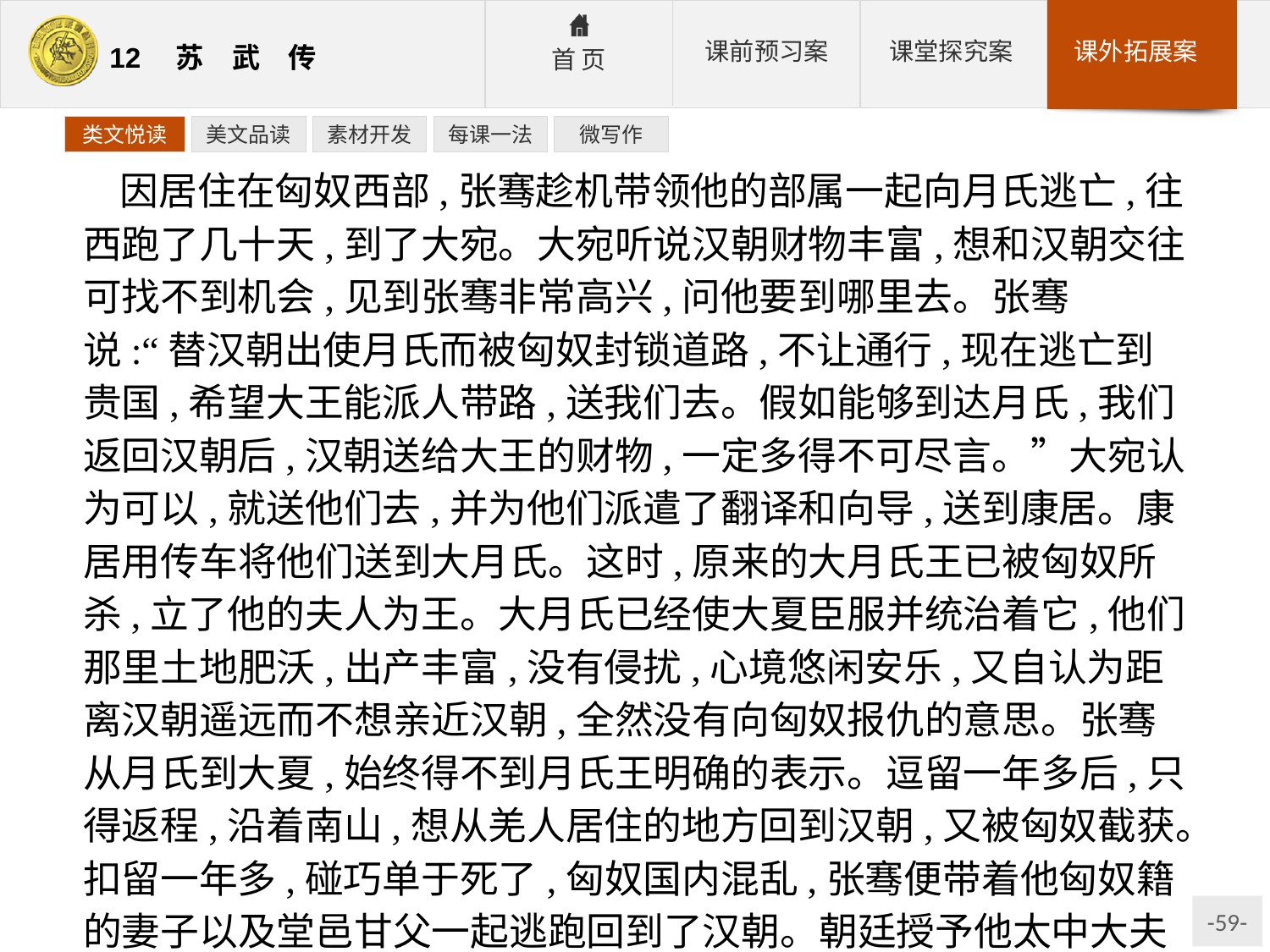

类文悦读
美文品读
素材开发
每课一法
微写作
因居住在匈奴西部,张骞趁机带领他的部属一起向月氏逃亡,往西跑了几十天,到了大宛。大宛听说汉朝财物丰富,想和汉朝交往可找不到机会,见到张骞非常高兴,问他要到哪里去。张骞说:“替汉朝出使月氏而被匈奴封锁道路,不让通行,现在逃亡到贵国,希望大王能派人带路,送我们去。假如能够到达月氏,我们返回汉朝后,汉朝送给大王的财物,一定多得不可尽言。”大宛认为可以,就送他们去,并为他们派遣了翻译和向导,送到康居。康居用传车将他们送到大月氏。这时,原来的大月氏王已被匈奴所杀,立了他的夫人为王。大月氏已经使大夏臣服并统治着它,他们那里土地肥沃,出产丰富,没有侵扰,心境悠闲安乐,又自认为距离汉朝遥远而不想亲近汉朝,全然没有向匈奴报仇的意思。张骞从月氏到大夏,始终得不到月氏王明确的表示。逗留一年多后,只得返程,沿着南山,想从羌人居住的地方回到汉朝,又被匈奴截获。扣留一年多,碰巧单于死了,匈奴国内混乱,张骞便带着他匈奴籍的妻子以及堂邑甘父一起逃跑回到了汉朝。朝廷授予他太中大夫官职,堂邑甘父也当上了奉使君。